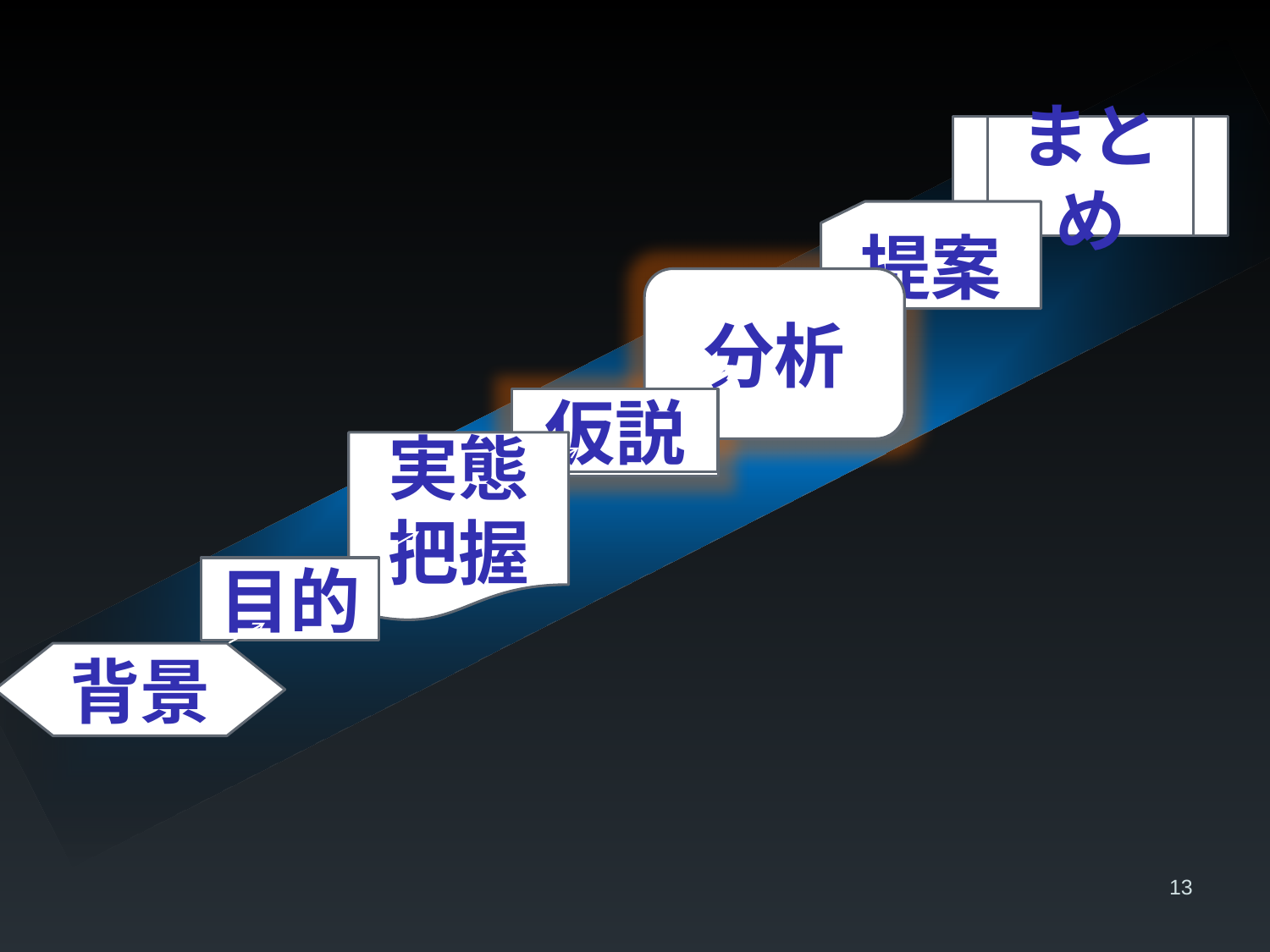

まとめ
提案
分析
分析
調査

仮説
仮説
実態
把握
目的
背景
13